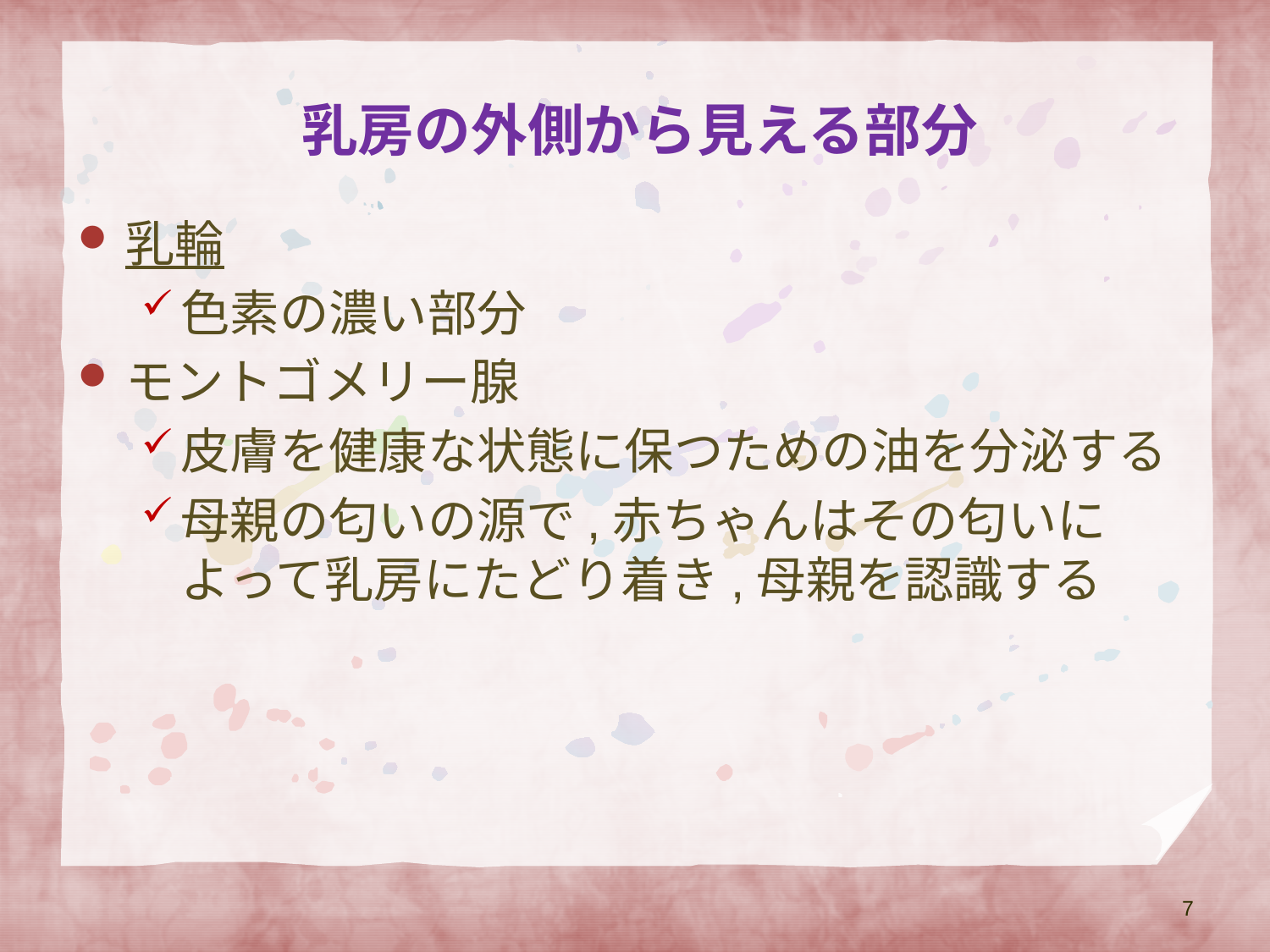

# 乳房の外側から見える部分
乳輪
色素の濃い部分
モントゴメリー腺
皮膚を健康な状態に保つための油を分泌する
母親の匂いの源で,赤ちゃんはその匂いによって乳房にたどり着き,母親を認識する
7